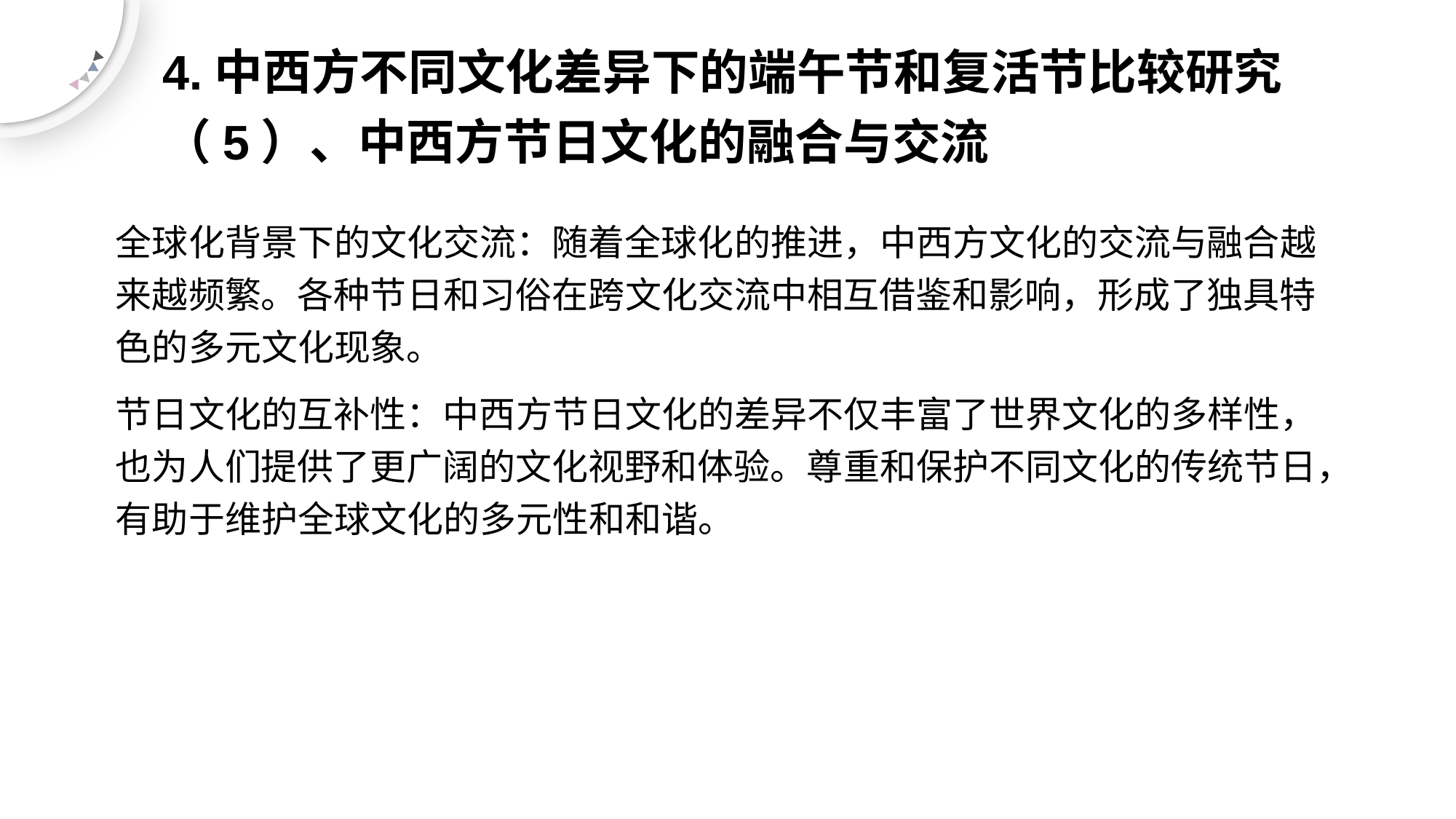

# 4.中西方不同文化差异下的端午节和复活节比较研究 （5）、中西方节日文化的融合与交流
全球化背景下的文化交流：随着全球化的推进，中西方文化的交流与融合越来越频繁。各种节日和习俗在跨文化交流中相互借鉴和影响，形成了独具特色的多元文化现象。
节日文化的互补性：中西方节日文化的差异不仅丰富了世界文化的多样性，也为人们提供了更广阔的文化视野和体验。尊重和保护不同文化的传统节日，有助于维护全球文化的多元性和和谐。